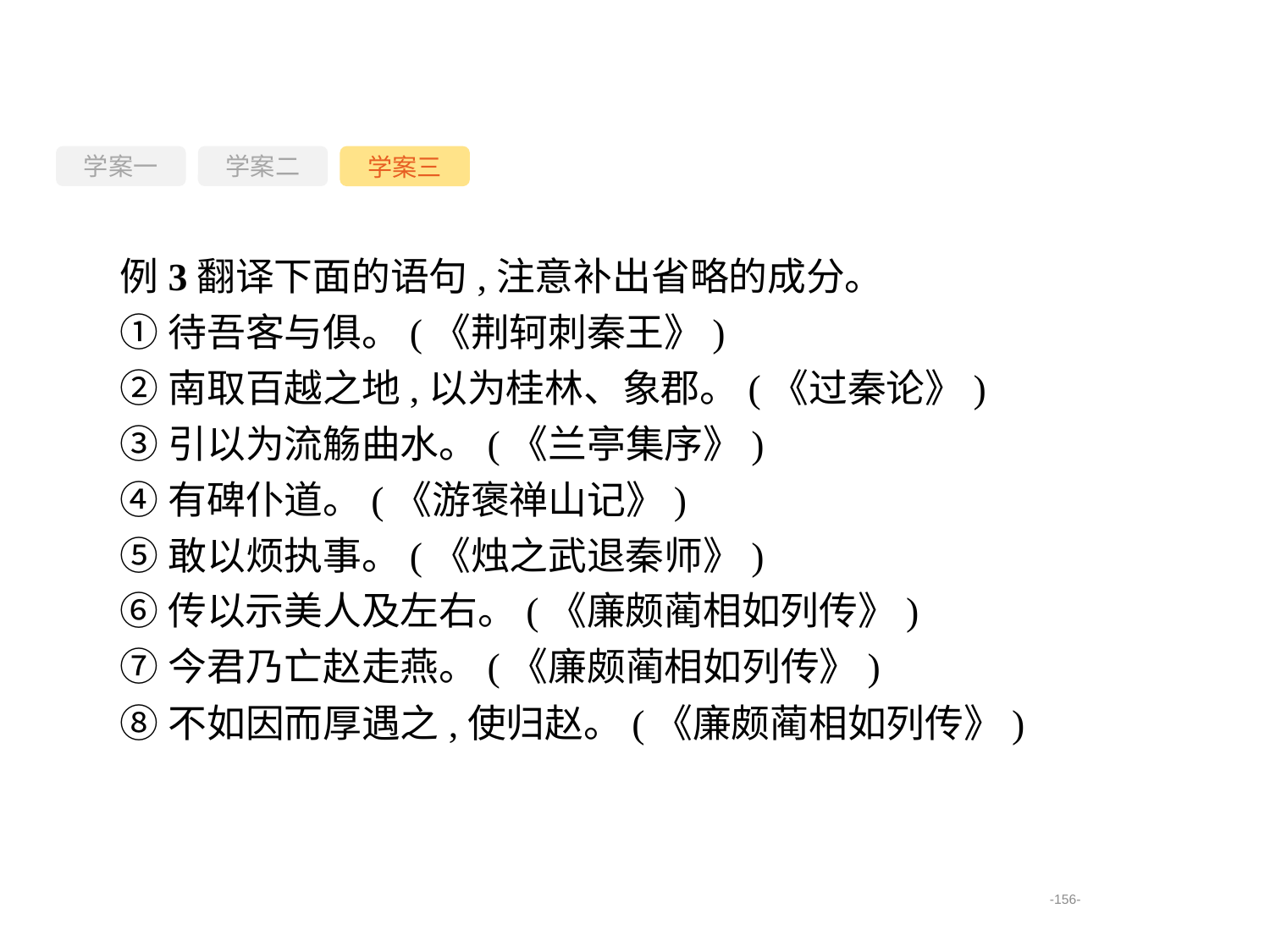

学案一
学案三
学案二
例3翻译下面的语句,注意补出省略的成分。
①待吾客与俱。(《荆轲刺秦王》)
②南取百越之地,以为桂林、象郡。(《过秦论》)
③引以为流觞曲水。(《兰亭集序》)
④有碑仆道。(《游褒禅山记》)
⑤敢以烦执事。(《烛之武退秦师》)
⑥传以示美人及左右。(《廉颇蔺相如列传》)
⑦今君乃亡赵走燕。(《廉颇蔺相如列传》)
⑧不如因而厚遇之,使归赵。(《廉颇蔺相如列传》)
-156-